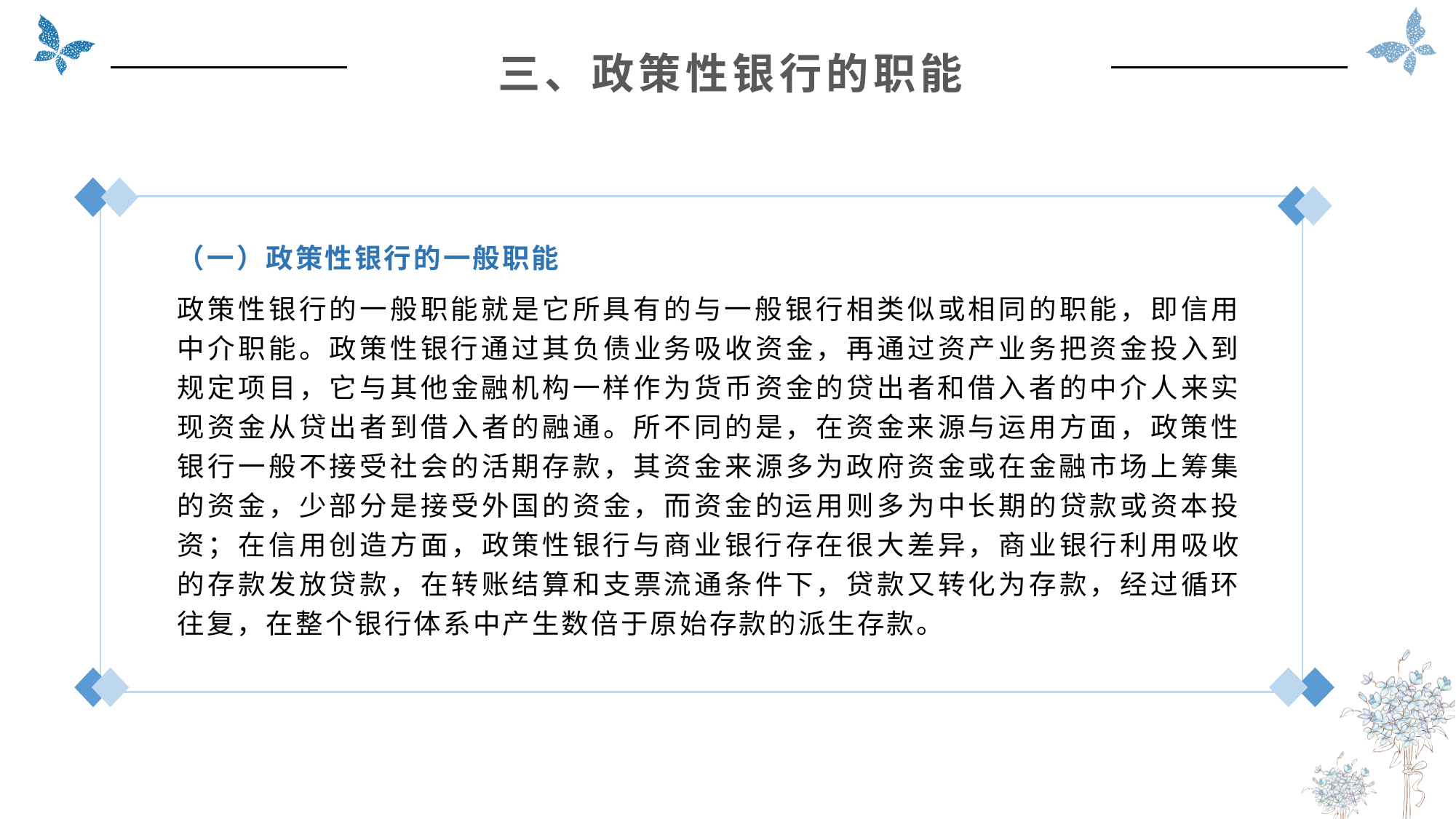

三、政策性银行的职能

（一）政策性银行的一般职能
政策性银行的一般职能就是它所具有的与一般银行相类似或相同的职能，即信用中介职能。政策性银行通过其负债业务吸收资金，再通过资产业务把资金投入到规定项目，它与其他金融机构一样作为货币资金的贷出者和借入者的中介人来实现资金从贷出者到借入者的融通。所不同的是，在资金来源与运用方面，政策性银行一般不接受社会的活期存款，其资金来源多为政府资金或在金融市场上筹集的资金，少部分是接受外国的资金，而资金的运用则多为中长期的贷款或资本投资；在信用创造方面，政策性银行与商业银行存在很大差异，商业银行利用吸收的存款发放贷款，在转账结算和支票流通条件下，贷款又转化为存款，经过循环往复，在整个银行体系中产生数倍于原始存款的派生存款。